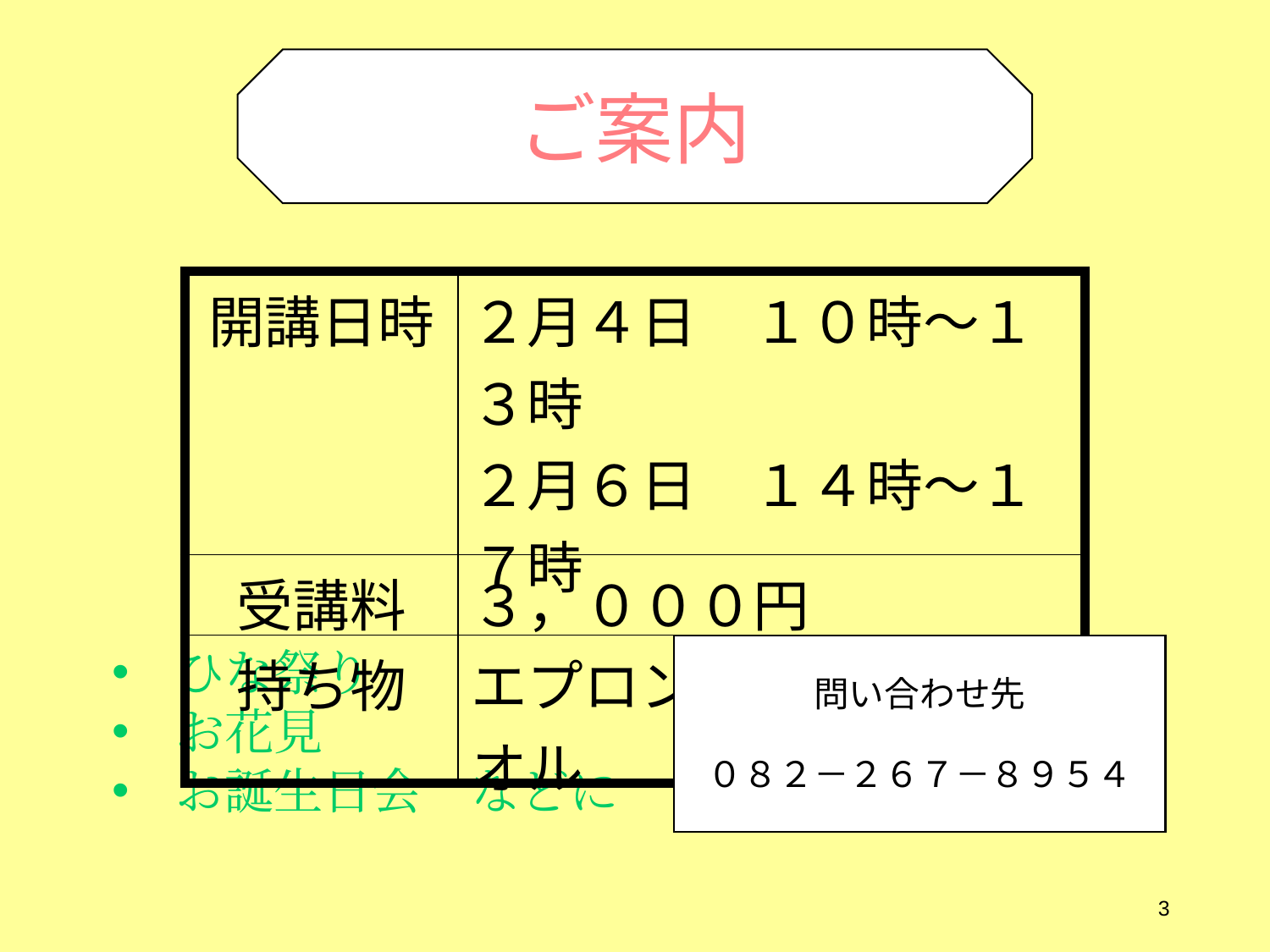

ご案内
| 開講日時 | ２月４日　１０時～１３時 ２月６日　１４時～１７時 |
| --- | --- |
| 受講料 | ３，０００円 |
| 持ち物 | エプロン・マスク・タオル |
ひな祭り
お花見
お誕生日会　などに
問い合わせ先

０８２－２６７－８９５４
3